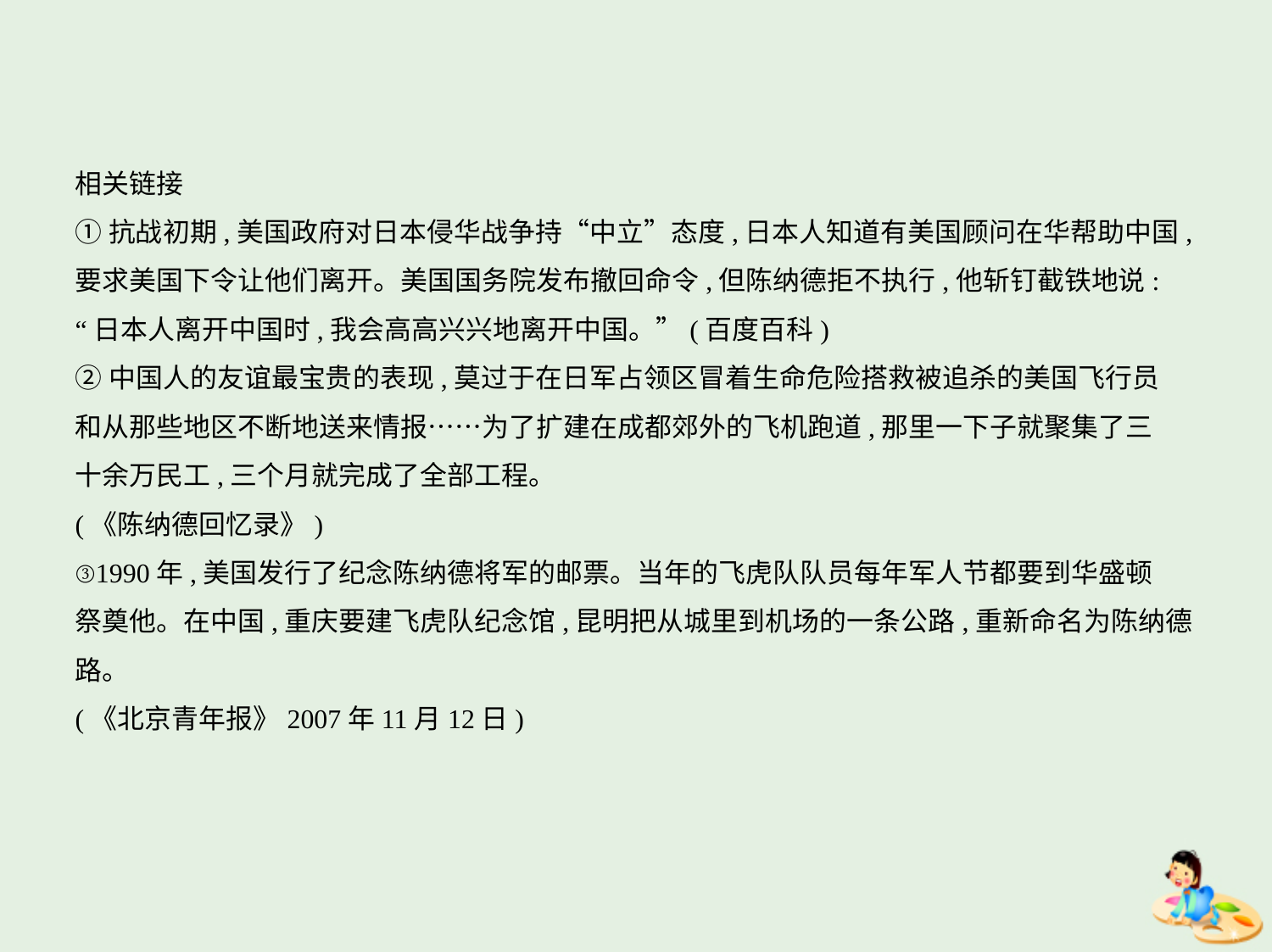

相关链接
①抗战初期,美国政府对日本侵华战争持“中立”态度,日本人知道有美国顾问在华帮助中国,
要求美国下令让他们离开。美国国务院发布撤回命令,但陈纳德拒不执行,他斩钉截铁地说:
“日本人离开中国时,我会高高兴兴地离开中国。”(百度百科)
②中国人的友谊最宝贵的表现,莫过于在日军占领区冒着生命危险搭救被追杀的美国飞行员
和从那些地区不断地送来情报……为了扩建在成都郊外的飞机跑道,那里一下子就聚集了三
十余万民工,三个月就完成了全部工程。
(《陈纳德回忆录》)
③1990年,美国发行了纪念陈纳德将军的邮票。当年的飞虎队队员每年军人节都要到华盛顿
祭奠他。在中国,重庆要建飞虎队纪念馆,昆明把从城里到机场的一条公路,重新命名为陈纳德
路。
(《北京青年报》2007年11月12日)